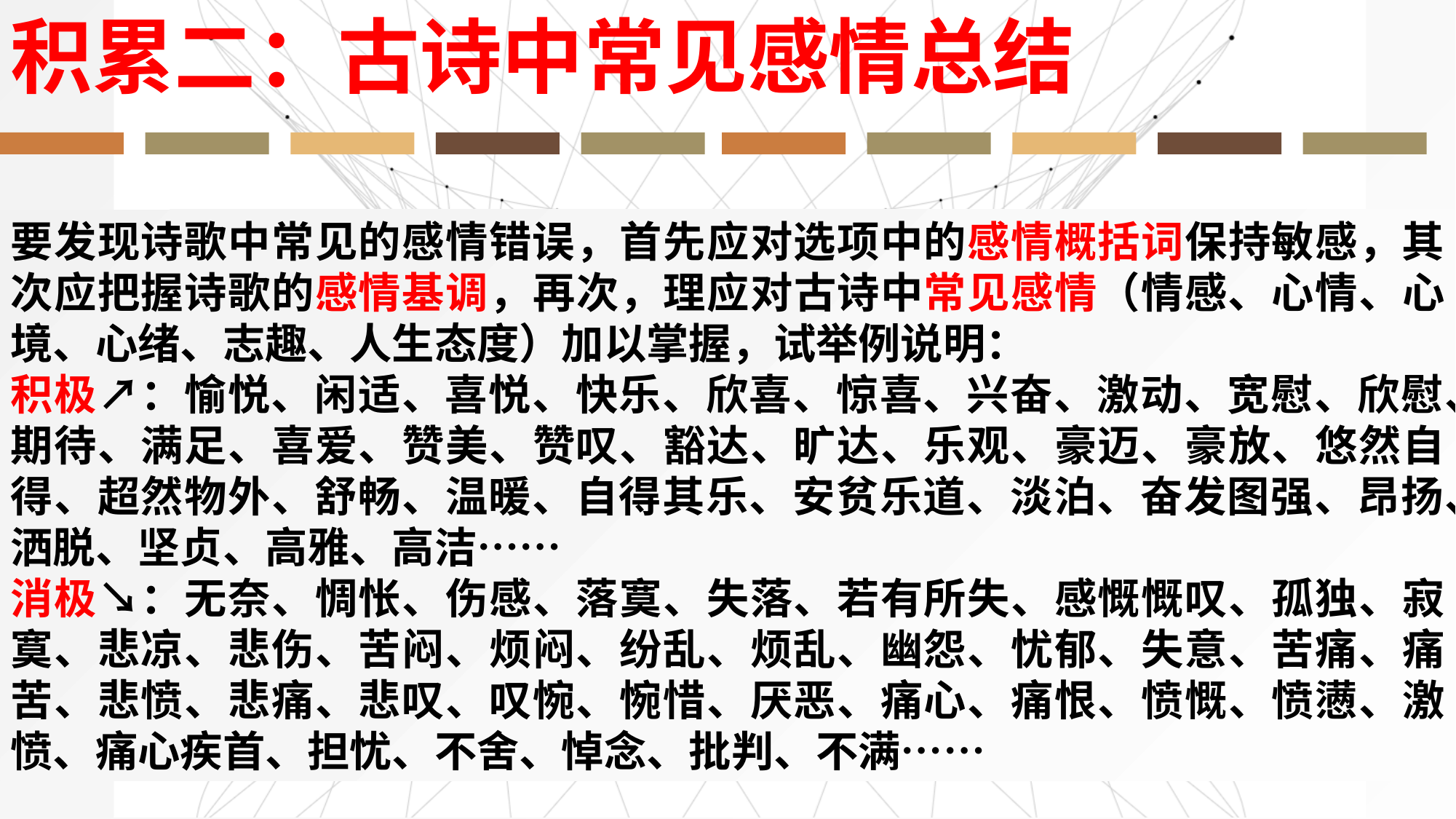

积累二：古诗中常见感情总结

要发现诗歌中常见的感情错误，首先应对选项中的感情概括词保持敏感，其次应把握诗歌的感情基调，再次，理应对古诗中常见感情（情感、心情、心境、心绪、志趣、人生态度）加以掌握，试举例说明：
积极↗：愉悦、闲适、喜悦、快乐、欣喜、惊喜、兴奋、激动、宽慰、欣慰、期待、满足、喜爱、赞美、赞叹、豁达、旷达、乐观、豪迈、豪放、悠然自得、超然物外、舒畅、温暖、自得其乐、安贫乐道、淡泊、奋发图强、昂扬、洒脱、坚贞、高雅、高洁……
消极↘：无奈、惆怅、伤感、落寞、失落、若有所失、感慨慨叹、孤独、寂寞、悲凉、悲伤、苦闷、烦闷、纷乱、烦乱、幽怨、忧郁、失意、苦痛、痛苦、悲愤、悲痛、悲叹、叹惋、惋惜、厌恶、痛心、痛恨、愤慨、愤懑、激愤、痛心疾首、担忧、不舍、悼念、批判、不满……